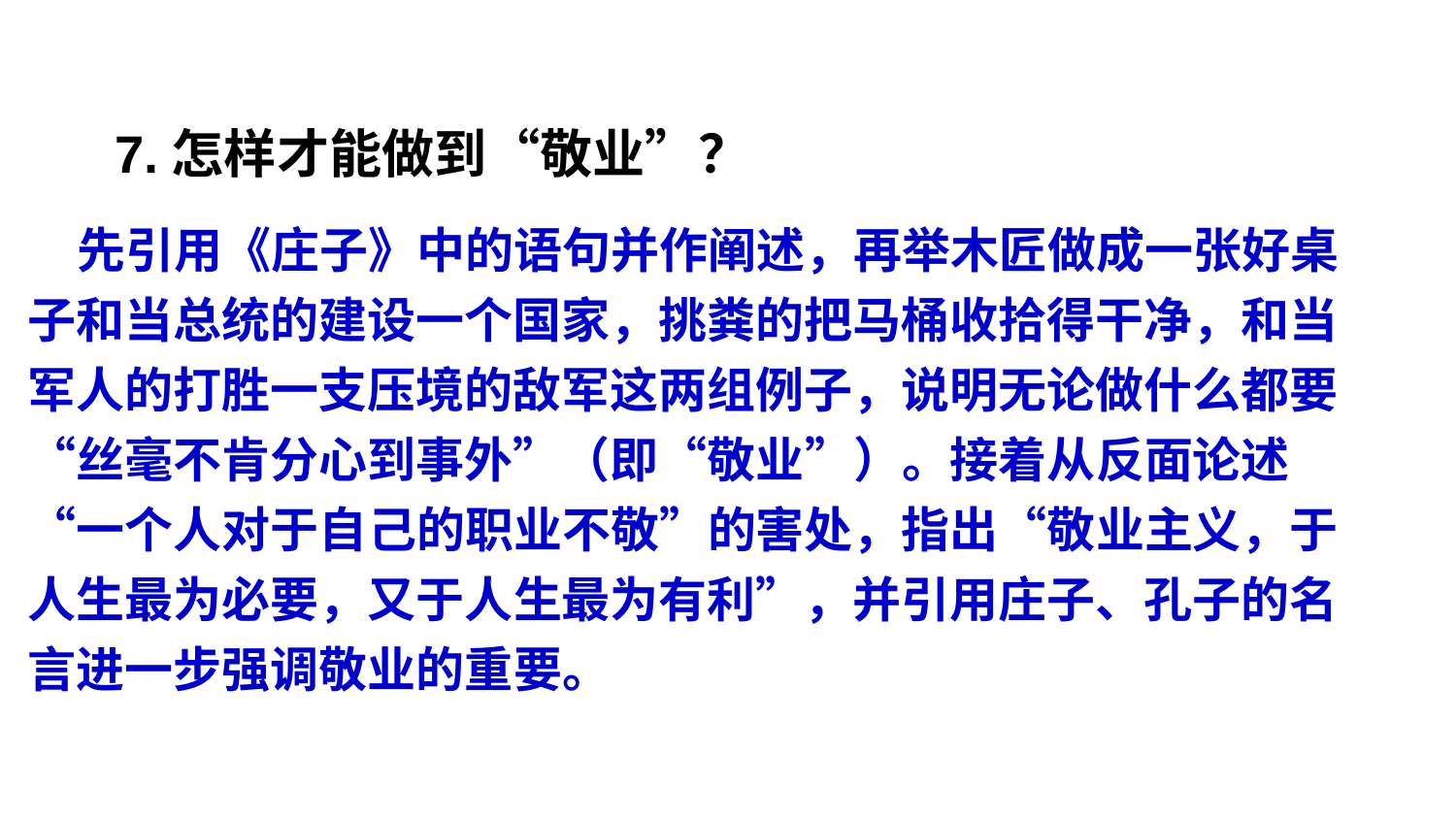

7.怎样才能做到“敬业”？
    先引用《庄子》中的语句并作阐述，再举木匠做成一张好桌子和当总统的建设一个国家，挑粪的把马桶收拾得干净，和当军人的打胜一支压境的敌军这两组例子，说明无论做什么都要“丝毫不肯分心到事外”（即“敬业”）。接着从反面论述“一个人对于自己的职业不敬”的害处，指出“敬业主义，于人生最为必要，又于人生最为有利”，并引用庄子、孔子的名言进一步强调敬业的重要。